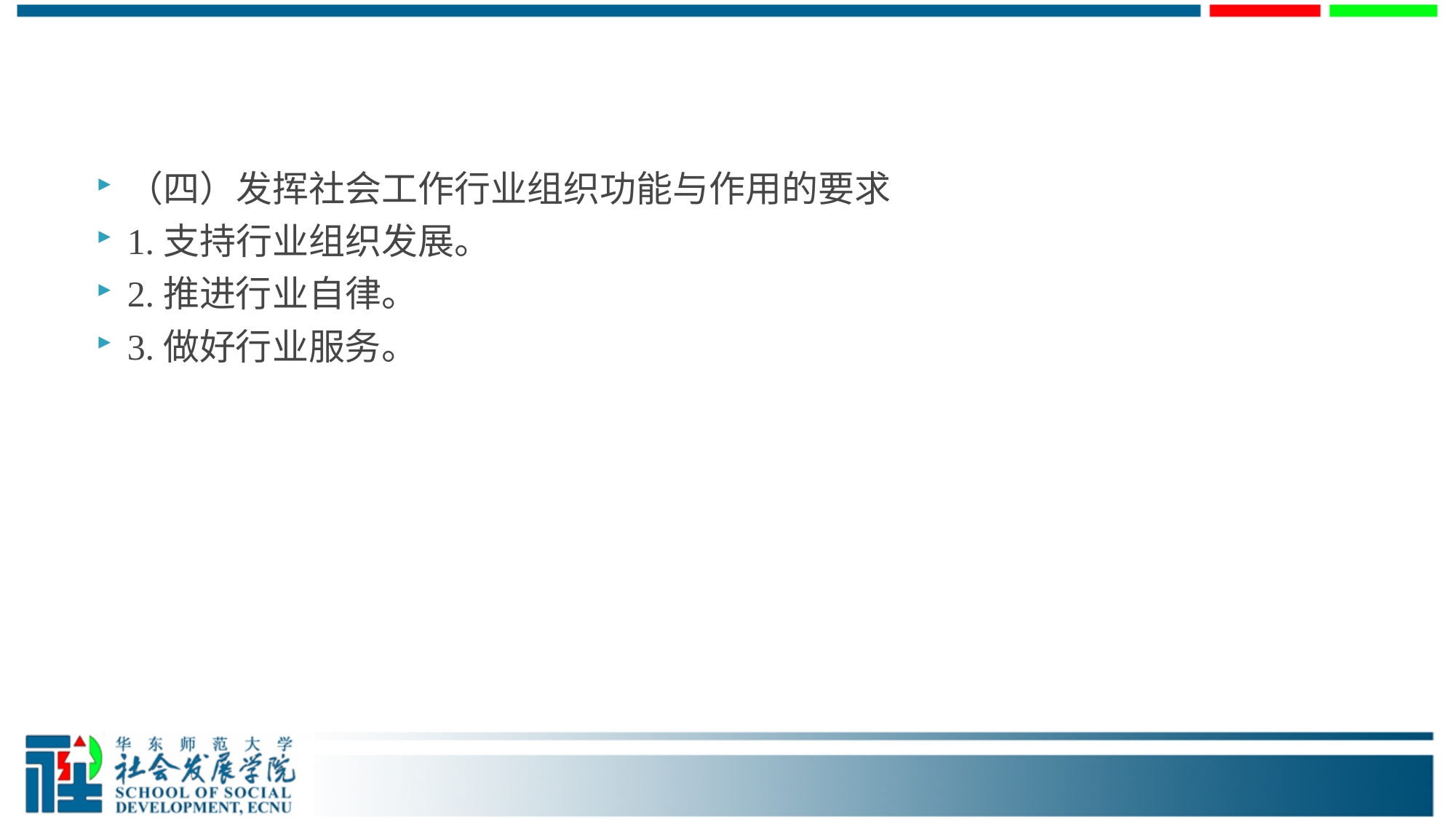

（四）发挥社会工作行业组织功能与作用的要求
1.支持行业组织发展。
2.推进行业自律。
3.做好行业服务。